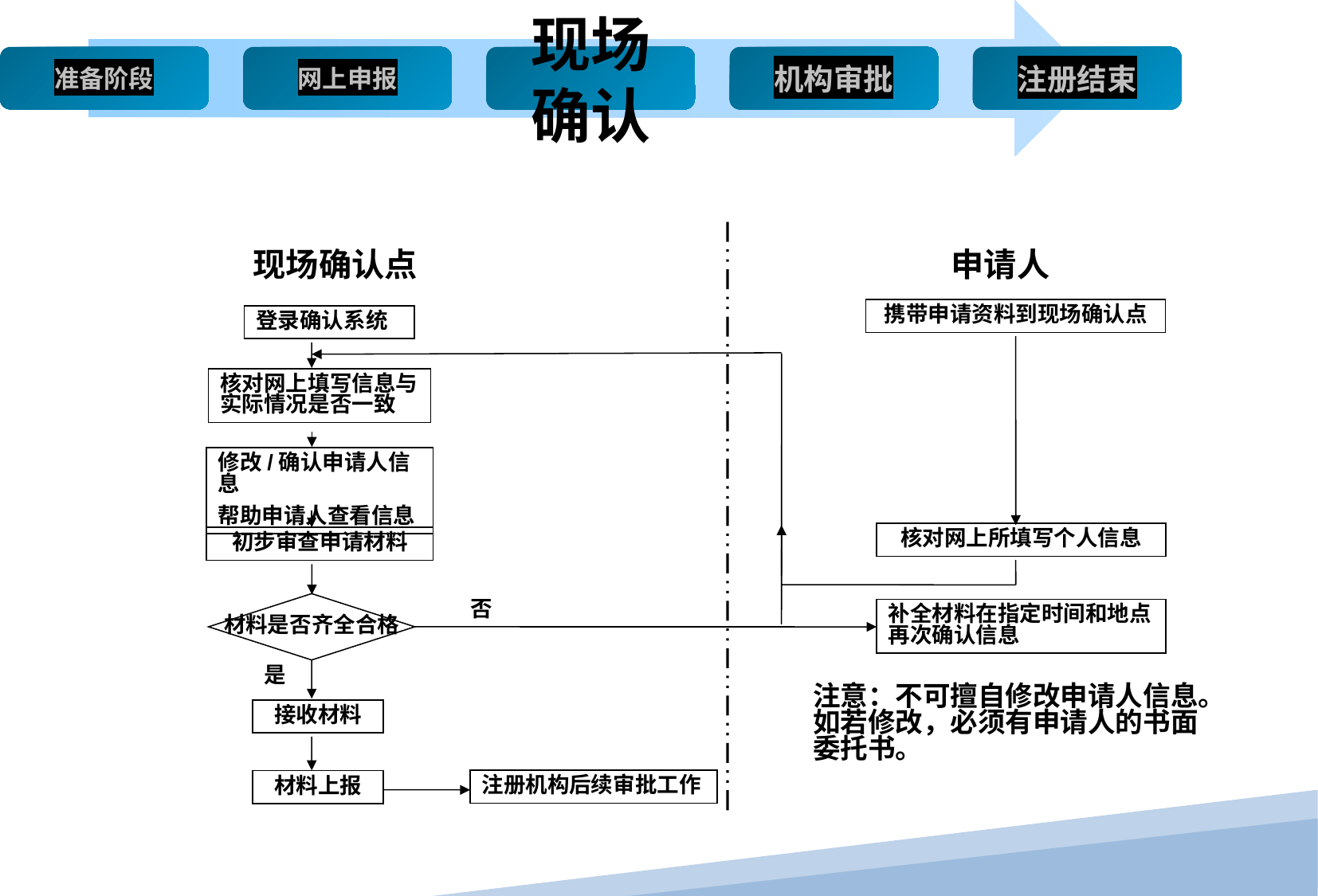

准备阶段
网上申报
现场确认
机构审批
注册结束

现场确认点
申请人
携带申请资料到现场确认点
登录确认系统

核对网上填写信息与实际情况是否一致

修改/确认申请人信息
帮助申请人查看信息

核对网上所填写个人信息

初步审查申请材料

材料是否齐全合格
否
补全材料在指定时间和地点再次确认信息

是
注意：不可擅自修改申请人信息。如若修改，必须有申请人的书面委托书。
接收材料

注册机构后续审批工作
材料上报